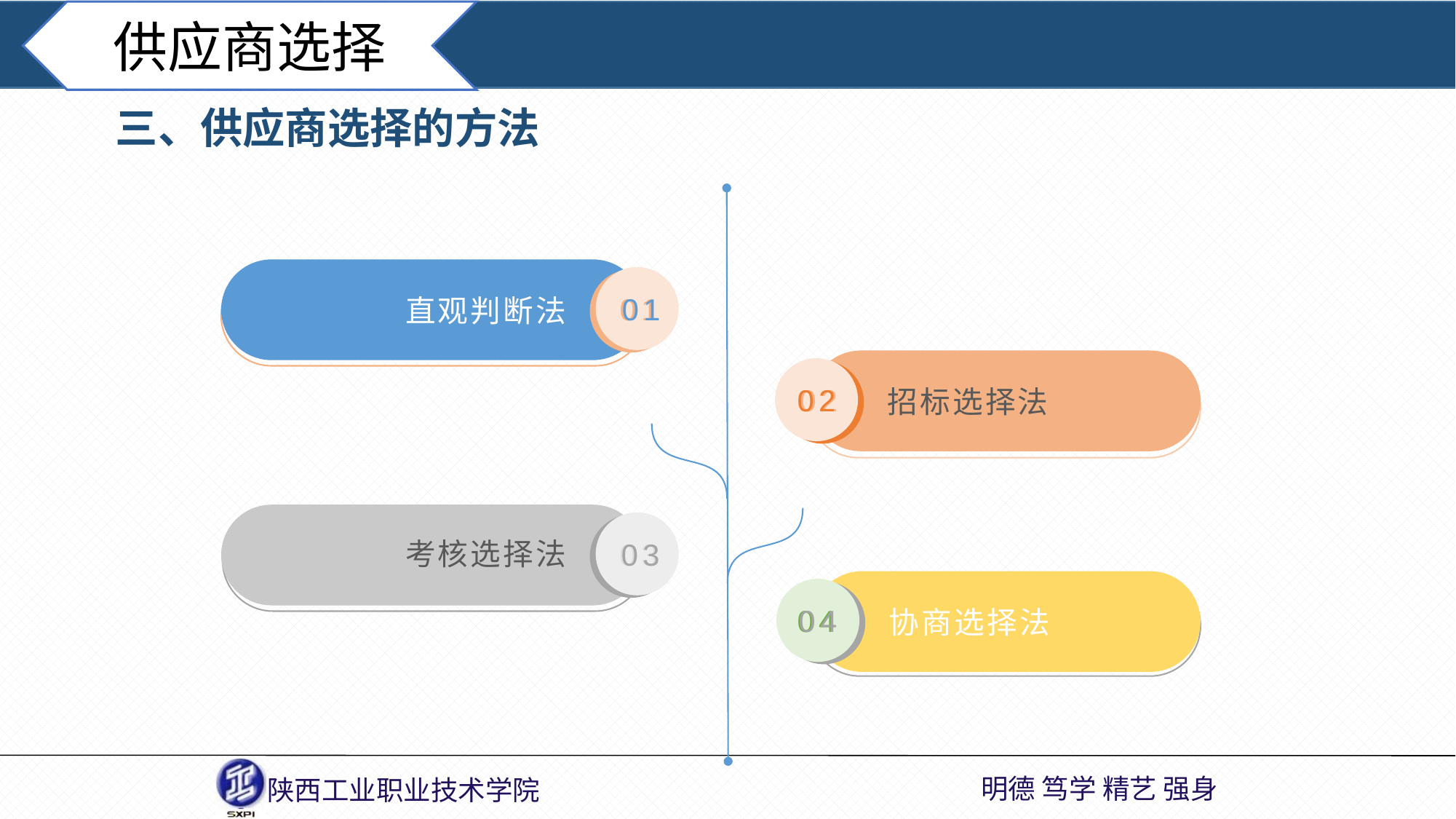

供应商选择
三、供应商选择的方法

直观判断法
01
01

招标选择法
02
02

考核选择法
03
03

协商选择法
04
04